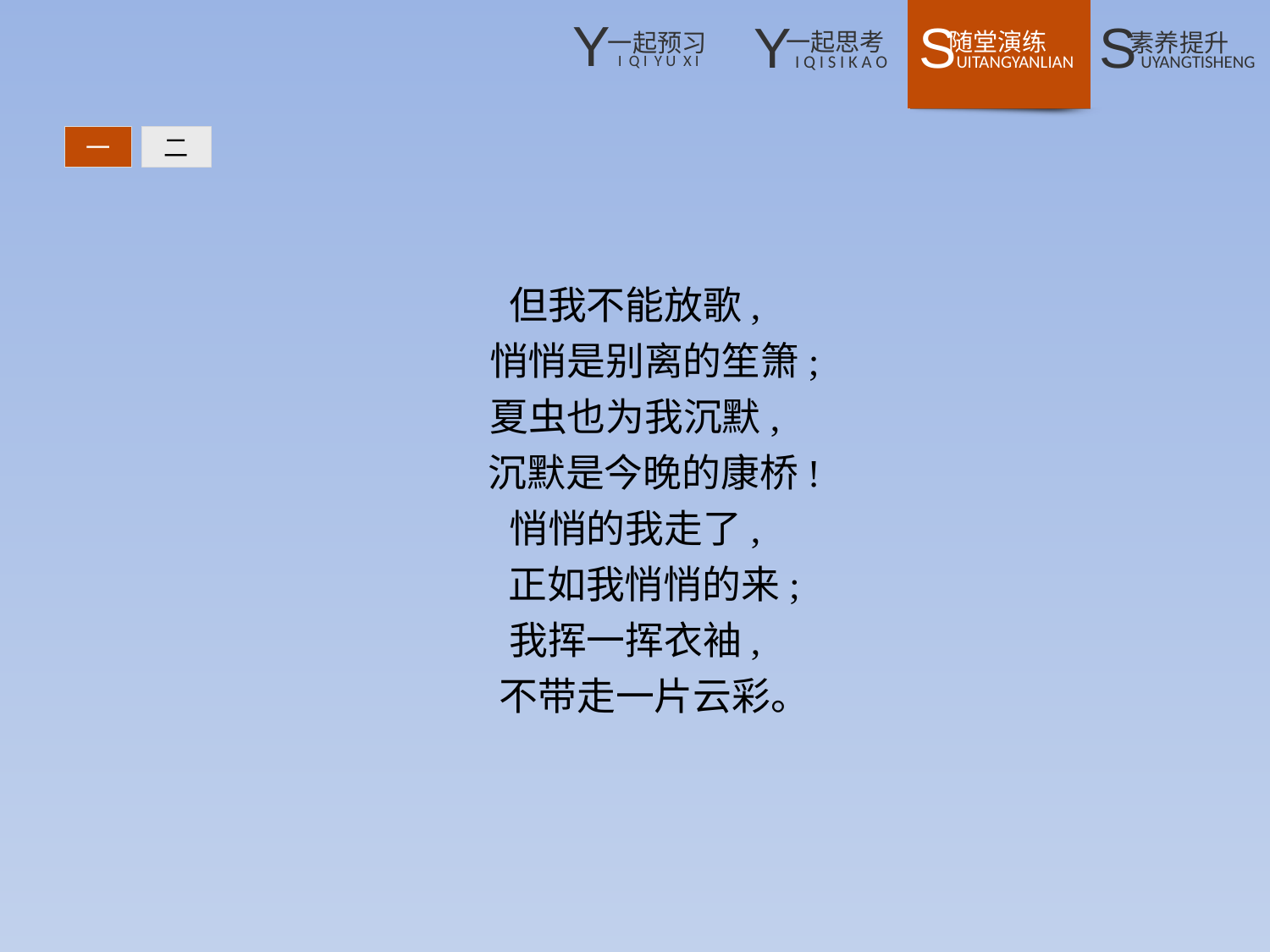

一
二
但我不能放歌,
　悄悄是别离的笙箫;
夏虫也为我沉默,
　沉默是今晚的康桥!
悄悄的我走了,
　正如我悄悄的来;
我挥一挥衣袖,
　不带走一片云彩。